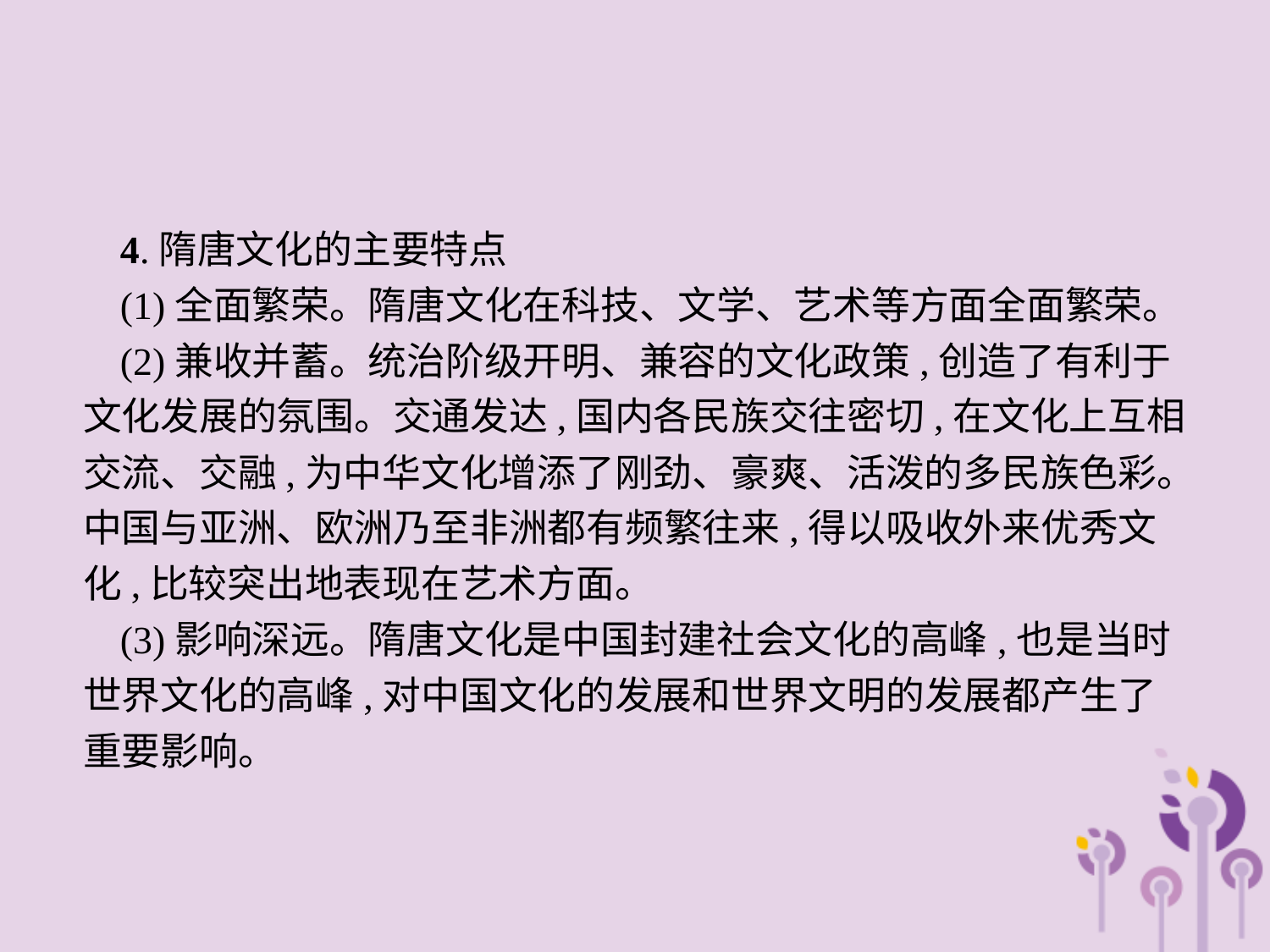

4.隋唐文化的主要特点
(1)全面繁荣。隋唐文化在科技、文学、艺术等方面全面繁荣。
(2)兼收并蓄。统治阶级开明、兼容的文化政策,创造了有利于文化发展的氛围。交通发达,国内各民族交往密切,在文化上互相交流、交融,为中华文化增添了刚劲、豪爽、活泼的多民族色彩。中国与亚洲、欧洲乃至非洲都有频繁往来,得以吸收外来优秀文化,比较突出地表现在艺术方面。
(3)影响深远。隋唐文化是中国封建社会文化的高峰,也是当时世界文化的高峰,对中国文化的发展和世界文明的发展都产生了重要影响。